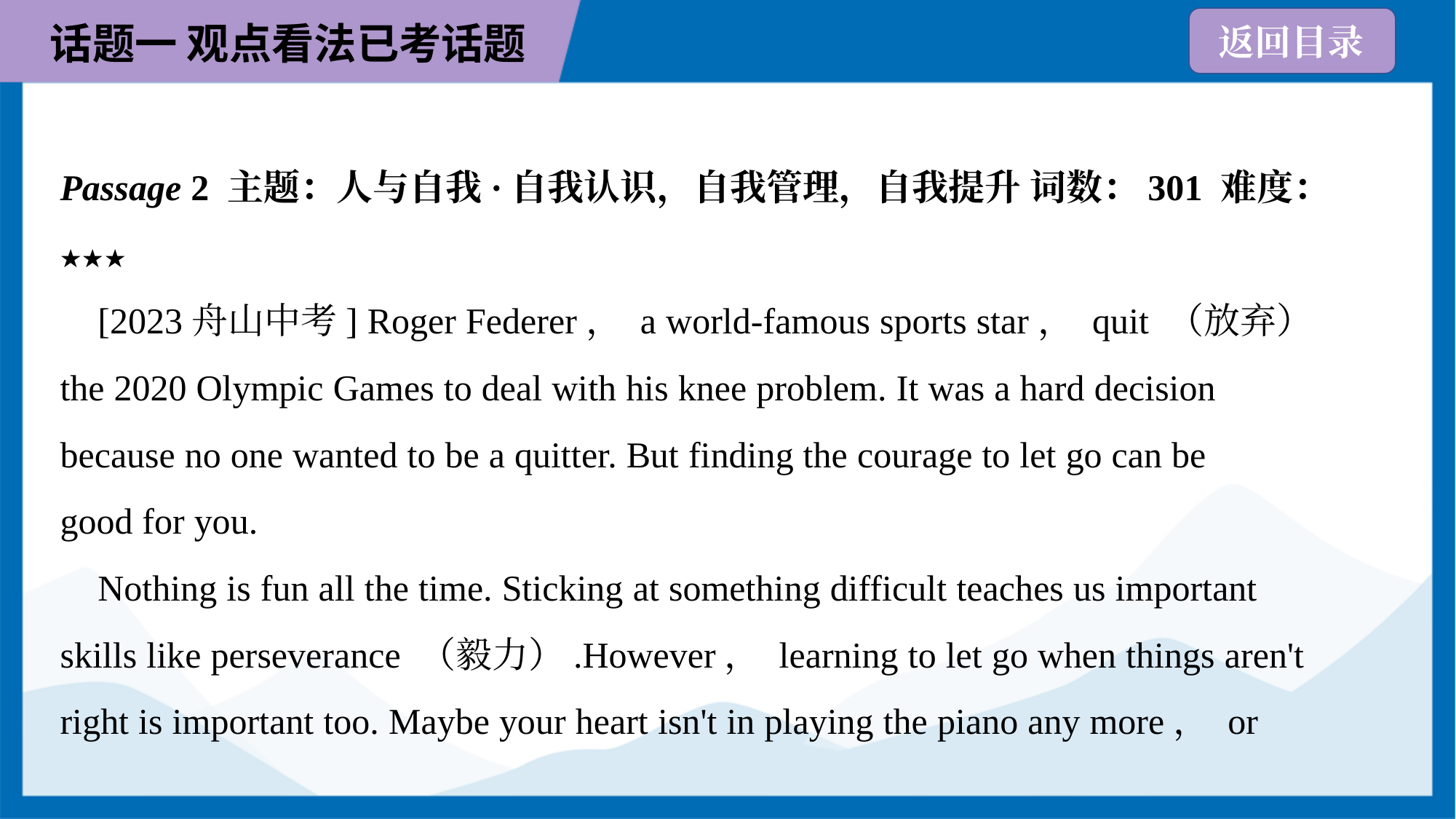

Passage 2 主题：人与自我·自我认识，自我管理，自我提升 词数：301 难度：
★★★
    [2023舟山中考] Roger Federer， a world-famous sports star， quit （放弃）
the 2020 Olympic Games to deal with his knee problem. It was a hard decision
because no one wanted to be a quitter. But finding the courage to let go can be
good for you.
    Nothing is fun all the time. Sticking at something difficult teaches us important
skills like perseverance （毅力）.However， learning to let go when things aren't
right is important too. Maybe your heart isn't in playing the piano any more， or